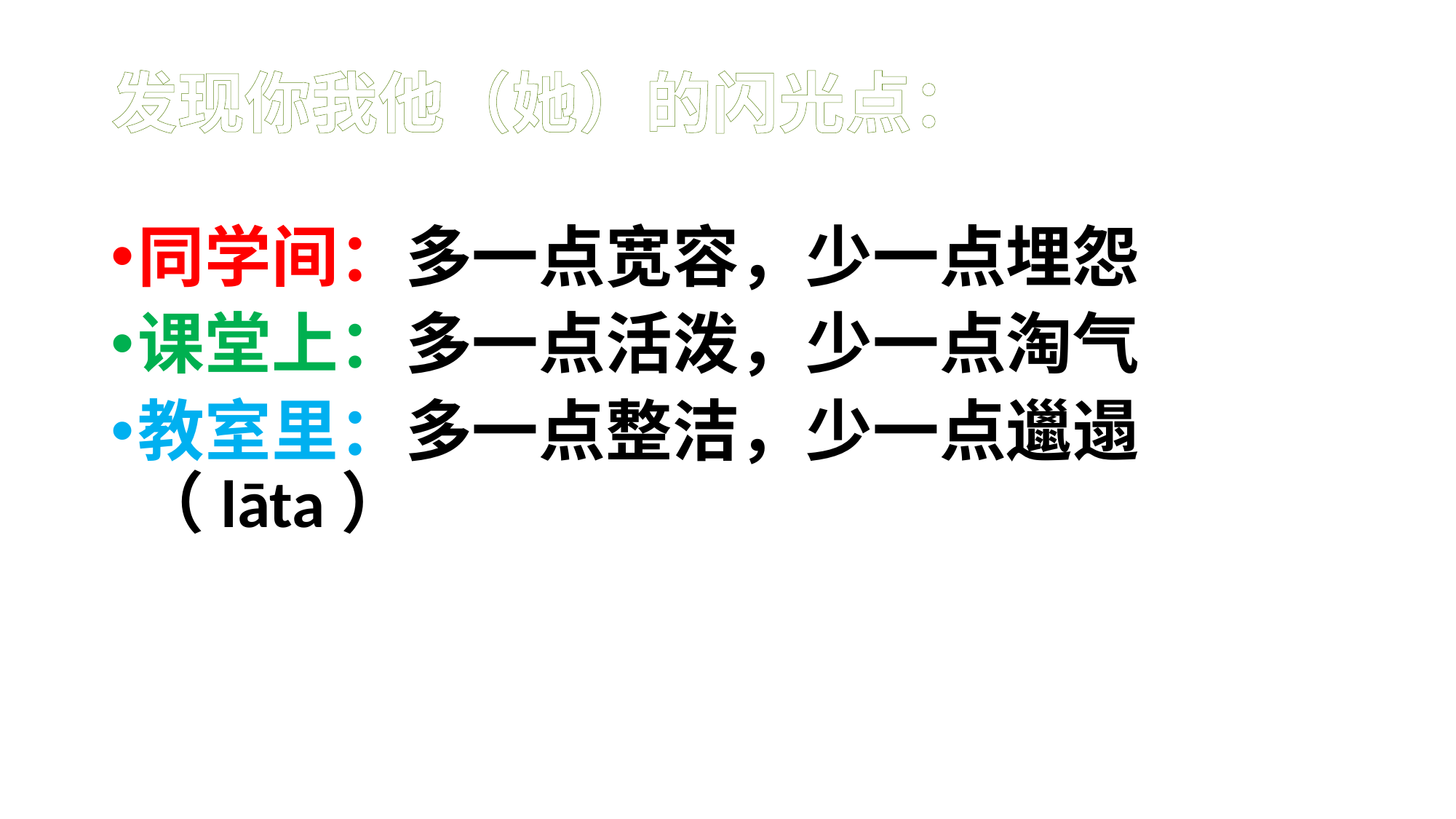

# 发现你我他（她）的闪光点：
同学间：多一点宽容，少一点埋怨
课堂上：多一点活泼，少一点淘气
教室里：多一点整洁，少一点邋遢（lāta）